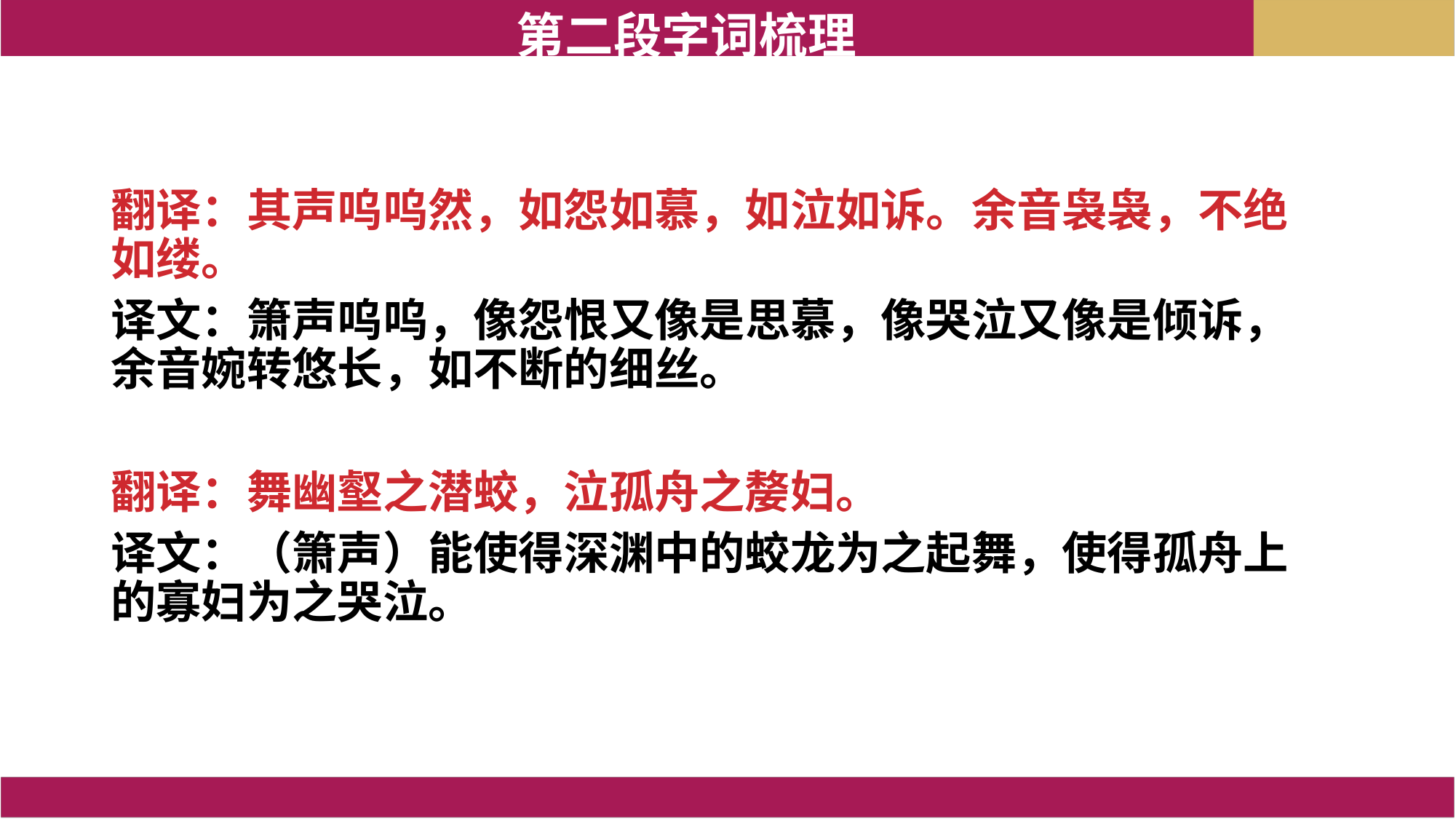

第二段字词梳理
翻译：其声呜呜然，如怨如慕，如泣如诉。余音袅袅，不绝如缕。
译文：箫声呜呜，像怨恨又像是思慕，像哭泣又像是倾诉，余音婉转悠长，如不断的细丝。

翻译：舞幽壑之潜蛟，泣孤舟之嫠妇。
译文：（箫声）能使得深渊中的蛟龙为之起舞，使得孤舟上的寡妇为之哭泣。